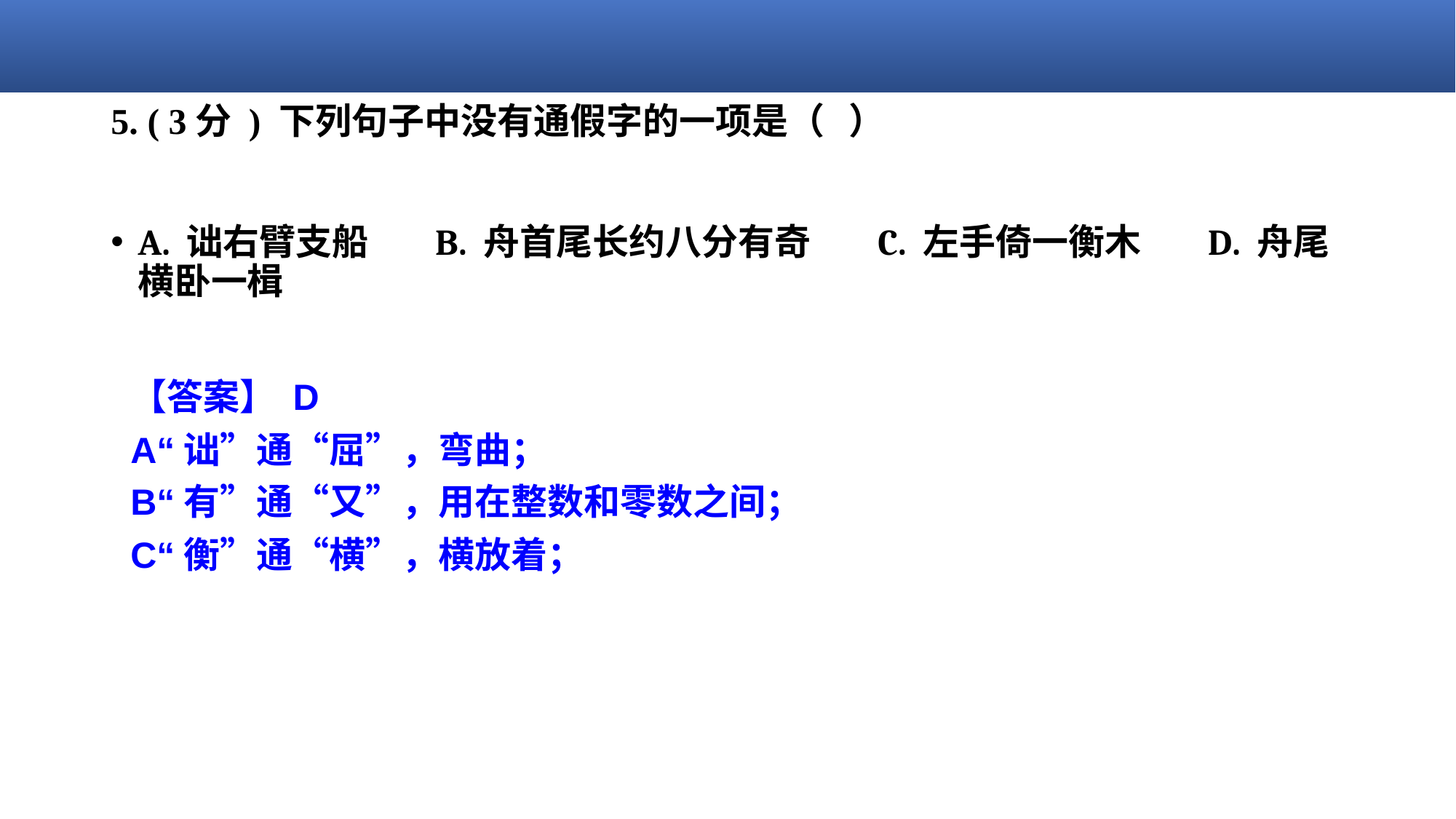

# 5. ( 3分 ) 下列句子中没有通假字的一项是（   ）
A. 诎右臂支船       B. 舟首尾长约八分有奇       C. 左手倚一衡木       D. 舟尾横卧一楫
【答案】 D
A“诎”通“屈”，弯曲；
B“有”通“又”，用在整数和零数之间；
C“衡”通“横”，横放着；